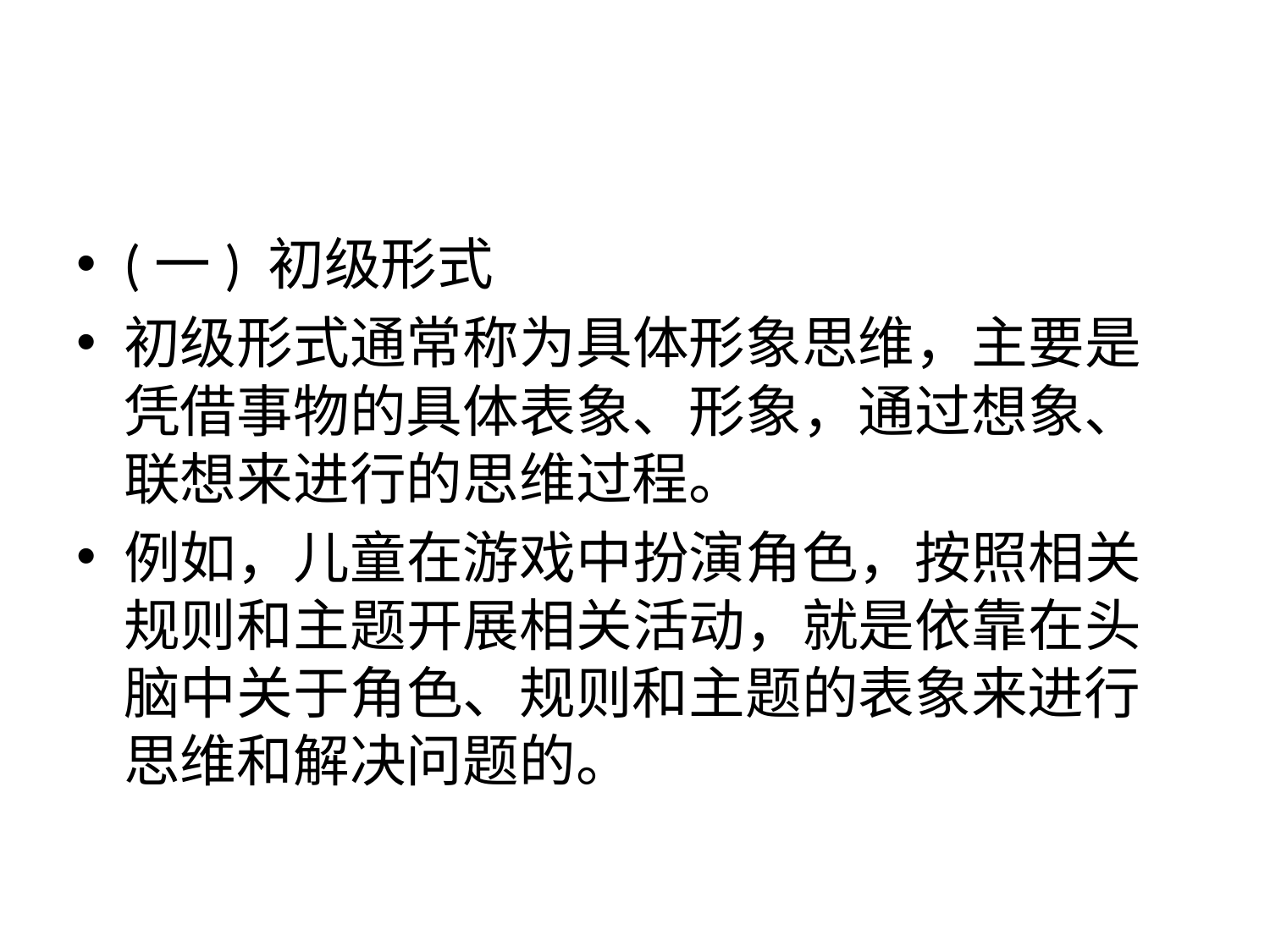

#
(一) 初级形式
初级形式通常称为具体形象思维，主要是凭借事物的具体表象、形象，通过想象、联想来进行的思维过程。
例如，儿童在游戏中扮演角色，按照相关规则和主题开展相关活动，就是依靠在头脑中关于角色、规则和主题的表象来进行思维和解决问题的。